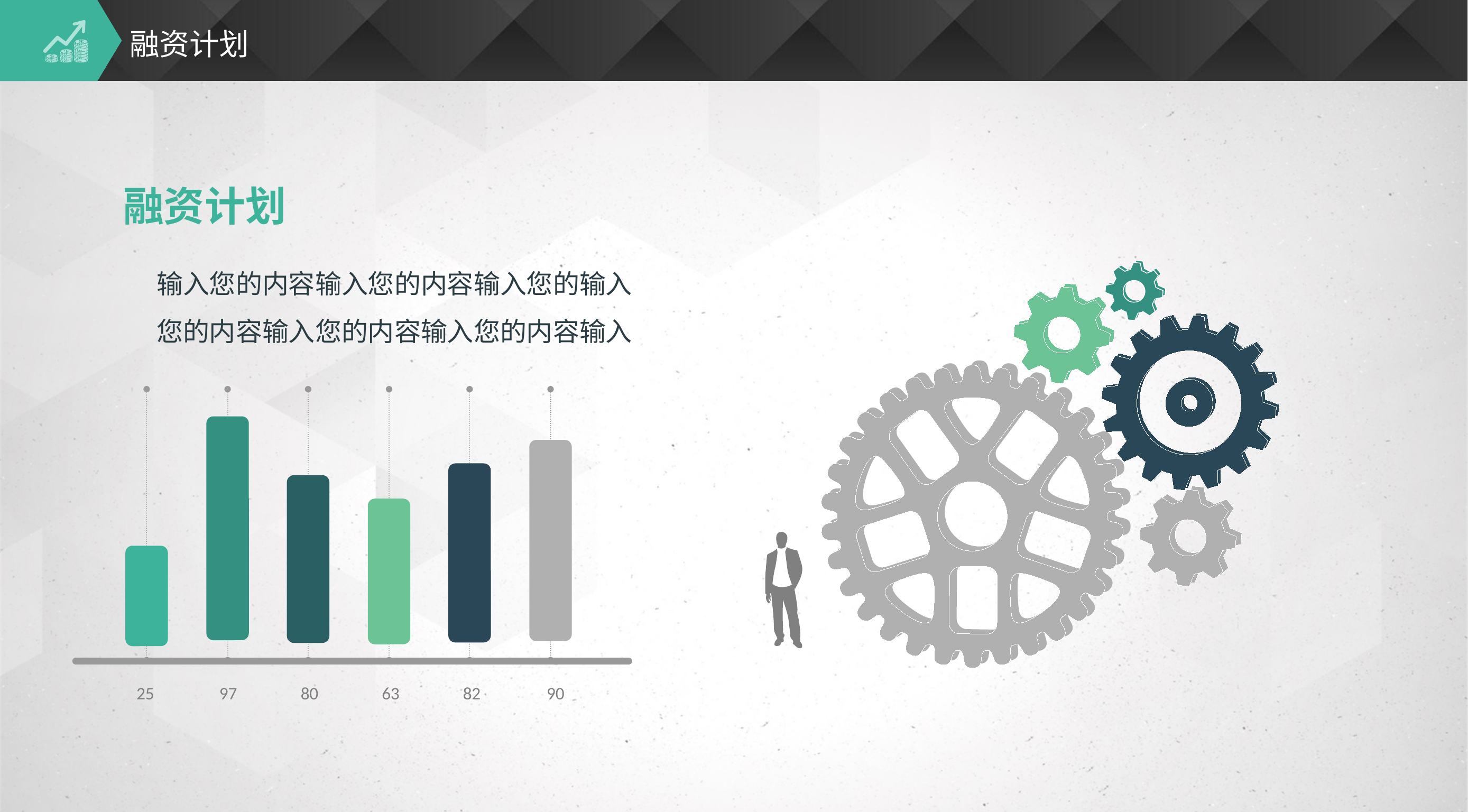

# 融资计划
融资计划
输入您的内容输入您的内容输入您的输入您的内容输入您的内容输入您的内容输入

25
97
80
63
82
90